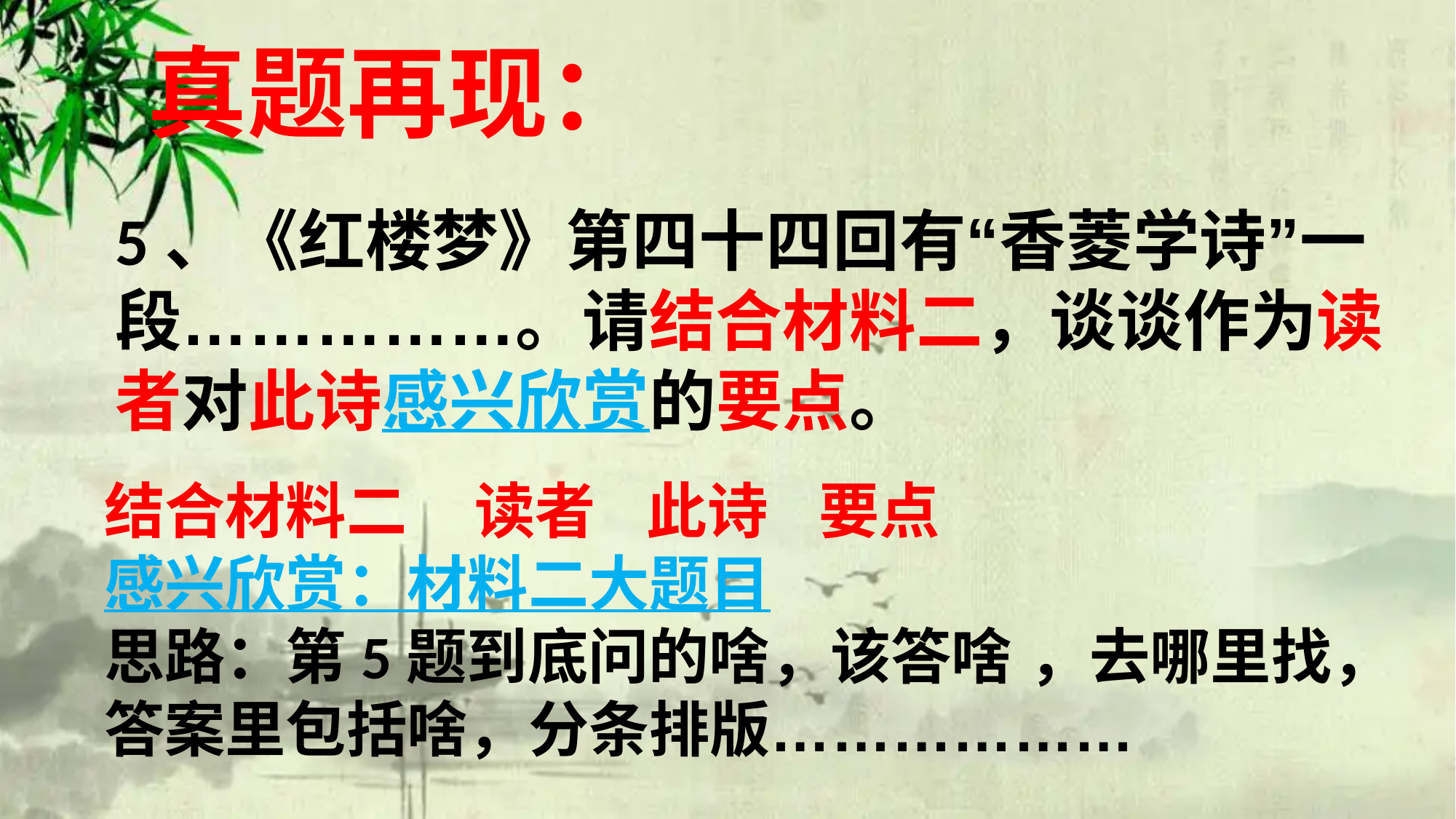

真题再现：
5、《红楼梦》第四十四回有“香菱学诗”一段……………。请结合材料二，谈谈作为读者对此诗感兴欣赏的要点。
结合材料二    读者   此诗   要点
感兴欣赏：材料二大题目
思路：第5题到底问的啥，该答啥 ，去哪里找，答案里包括啥，分条排版………………